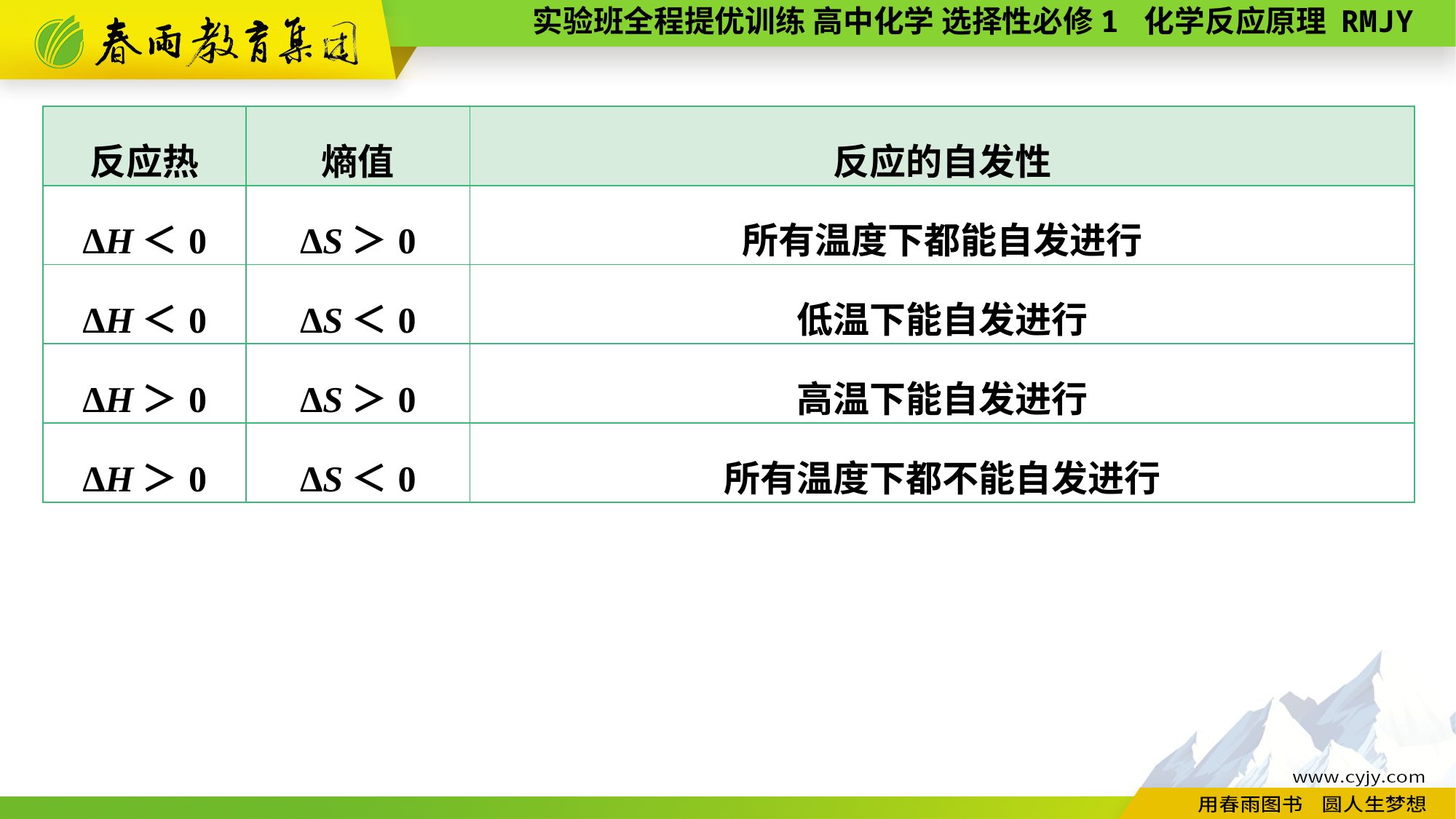

| 反应热 | 熵值 | 反应的自发性 |
| --- | --- | --- |
| ΔH＜0 | ΔS＞0 | 所有温度下都能自发进行 |
| ΔH＜0 | ΔS＜0 | 低温下能自发进行 |
| ΔH＞0 | ΔS＞0 | 高温下能自发进行 |
| ΔH＞0 | ΔS＜0 | 所有温度下都不能自发进行 |